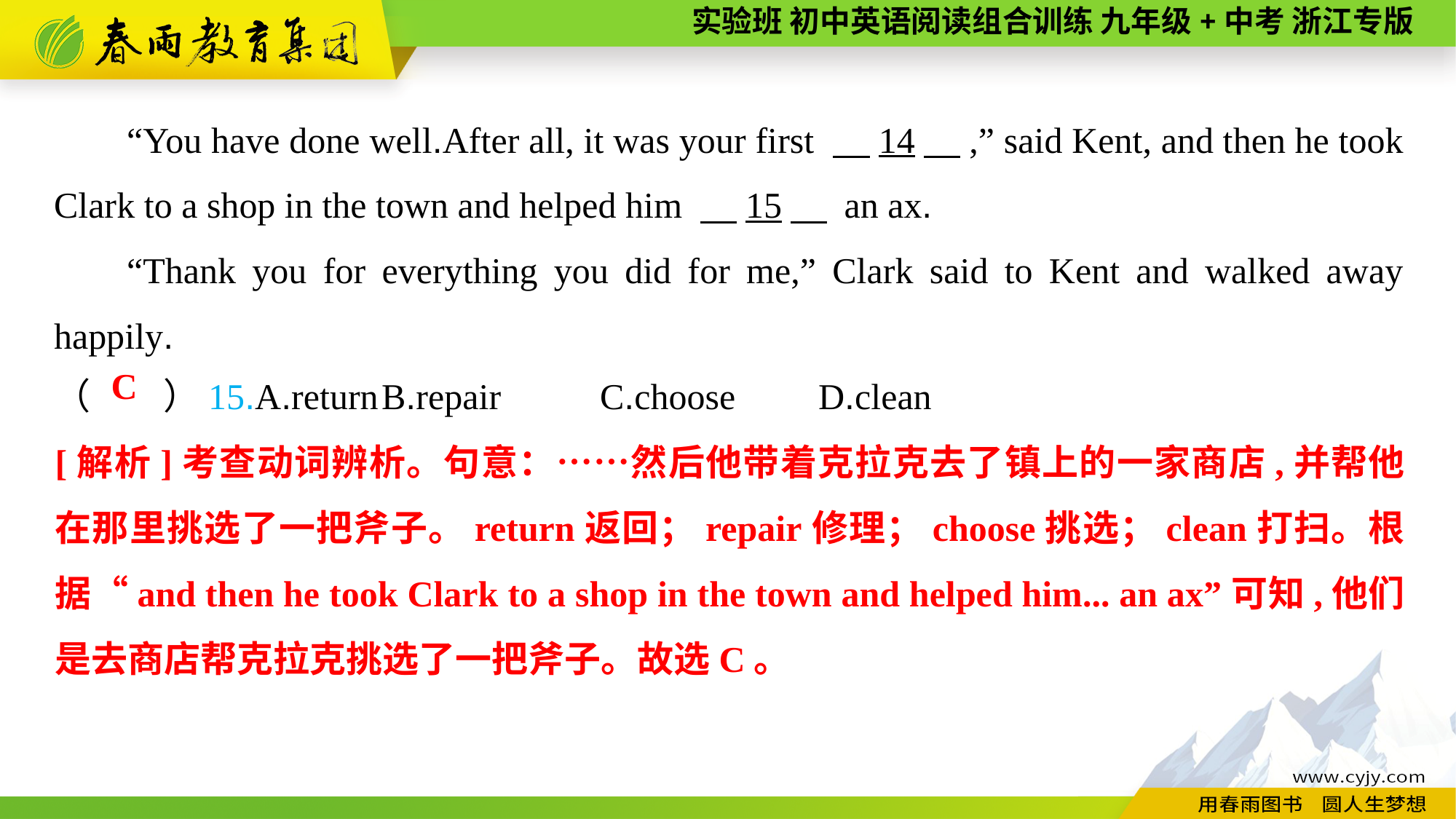

“You have done well.After all, it was your first 　14　,” said Kent, and then he took Clark to a shop in the town and helped him 　15　 an ax.
“Thank you for everything you did for me,” Clark said to Kent and walked away happily.
（　　）15.A.return	B.repair	C.choose	D.clean
C
[解析]考查动词辨析。句意：……然后他带着克拉克去了镇上的一家商店,并帮他在那里挑选了一把斧子。return返回；repair修理；choose挑选；clean打扫。根据“and then he took Clark to a shop in the town and helped him... an ax”可知,他们是去商店帮克拉克挑选了一把斧子。故选C。